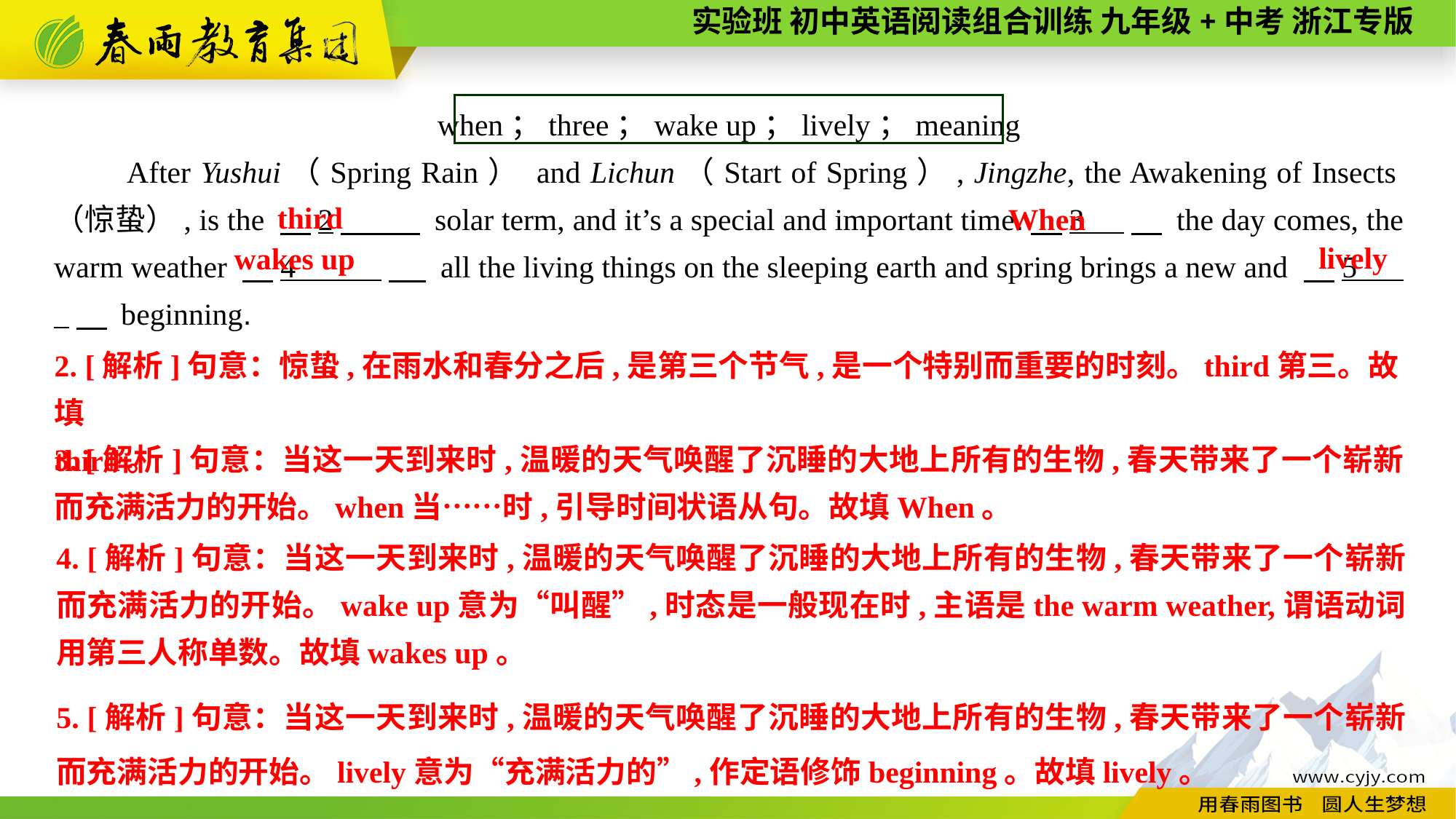

when；three；wake up；lively；meaning
After Yushui（Spring Rain） and Lichun（Start of Spring）, Jingzhe, the Awakening of Insects（惊蛰）, is the 　2　        solar term, and it’s a special and important time.　3     　 the day comes, the warm weather 　4           　  all the living things on the sleeping earth and spring brings a new and 　5        .　 beginning.

third
When
lively
wakes up
2. [解析]句意：惊蛰,在雨水和春分之后,是第三个节气,是一个特别而重要的时刻。third第三。故填
third。
3. [解析]句意：当这一天到来时,温暖的天气唤醒了沉睡的大地上所有的生物,春天带来了一个崭新而充满活力的开始。when当……时,引导时间状语从句。故填When。
4. [解析]句意：当这一天到来时,温暖的天气唤醒了沉睡的大地上所有的生物,春天带来了一个崭新而充满活力的开始。wake up意为“叫醒”,时态是一般现在时,主语是the warm weather,谓语动词用第三人称单数。故填wakes up。
5. [解析]句意：当这一天到来时,温暖的天气唤醒了沉睡的大地上所有的生物,春天带来了一个崭新而充满活力的开始。lively意为“充满活力的”,作定语修饰beginning。故填lively。